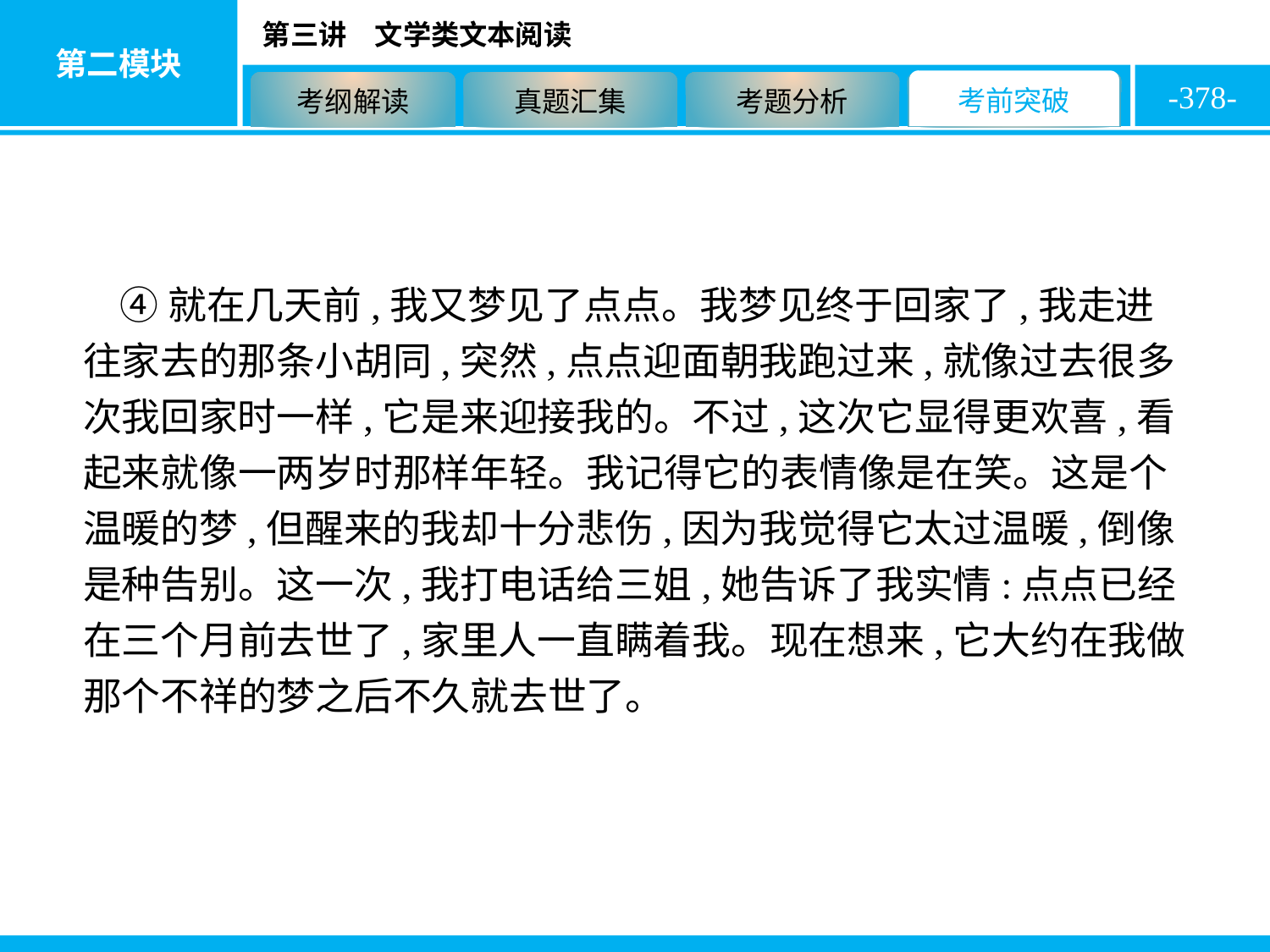

-378-
④就在几天前,我又梦见了点点。我梦见终于回家了,我走进往家去的那条小胡同,突然,点点迎面朝我跑过来,就像过去很多次我回家时一样,它是来迎接我的。不过,这次它显得更欢喜,看起来就像一两岁时那样年轻。我记得它的表情像是在笑。这是个温暖的梦,但醒来的我却十分悲伤,因为我觉得它太过温暖,倒像是种告别。这一次,我打电话给三姐,她告诉了我实情:点点已经在三个月前去世了,家里人一直瞒着我。现在想来,它大约在我做那个不祥的梦之后不久就去世了。